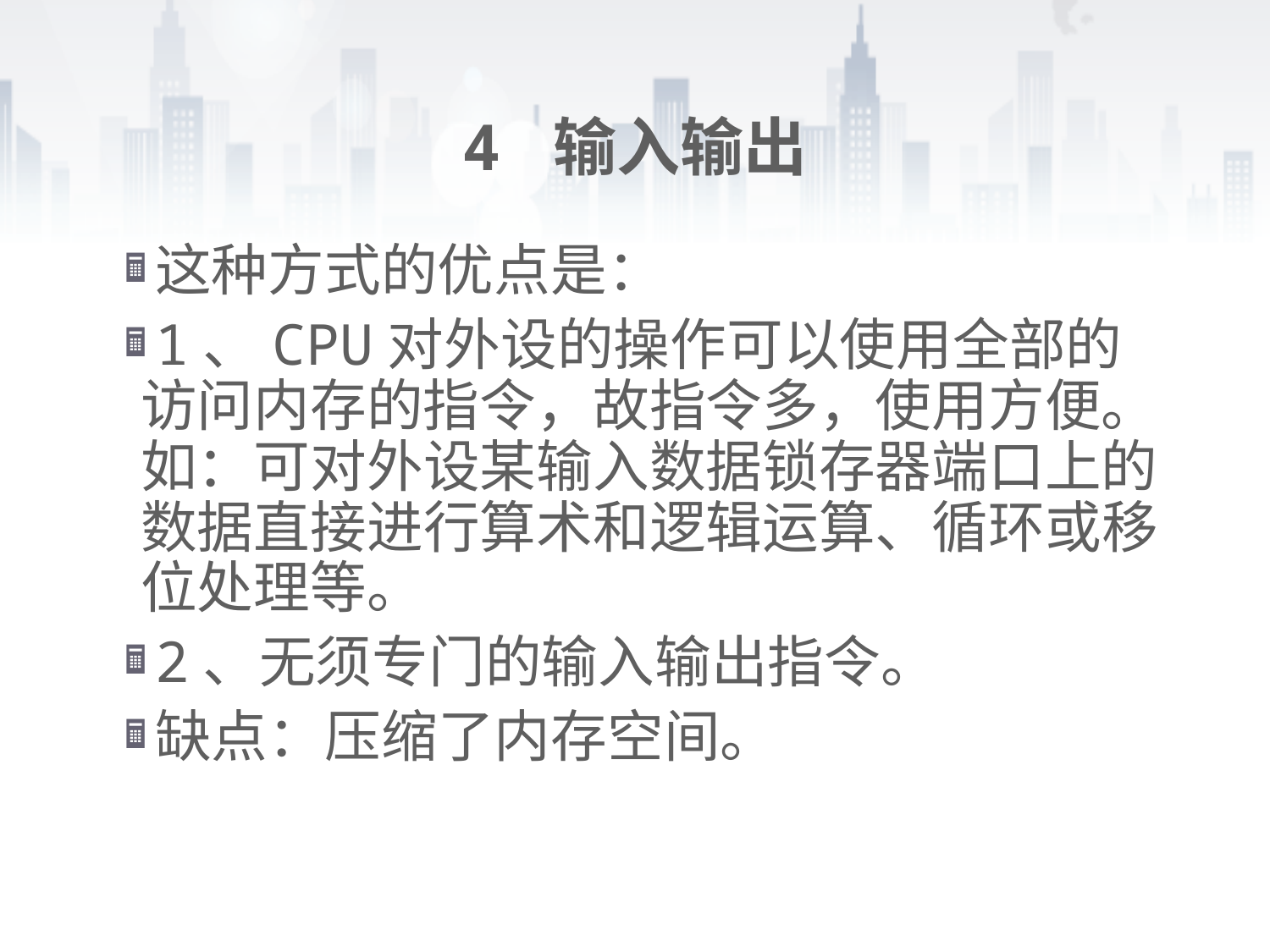

# 4 输入输出
这种方式的优点是：
1、CPU对外设的操作可以使用全部的访问内存的指令，故指令多，使用方便。如：可对外设某输入数据锁存器端口上的数据直接进行算术和逻辑运算、循环或移位处理等。
2、无须专门的输入输出指令。
缺点：压缩了内存空间。